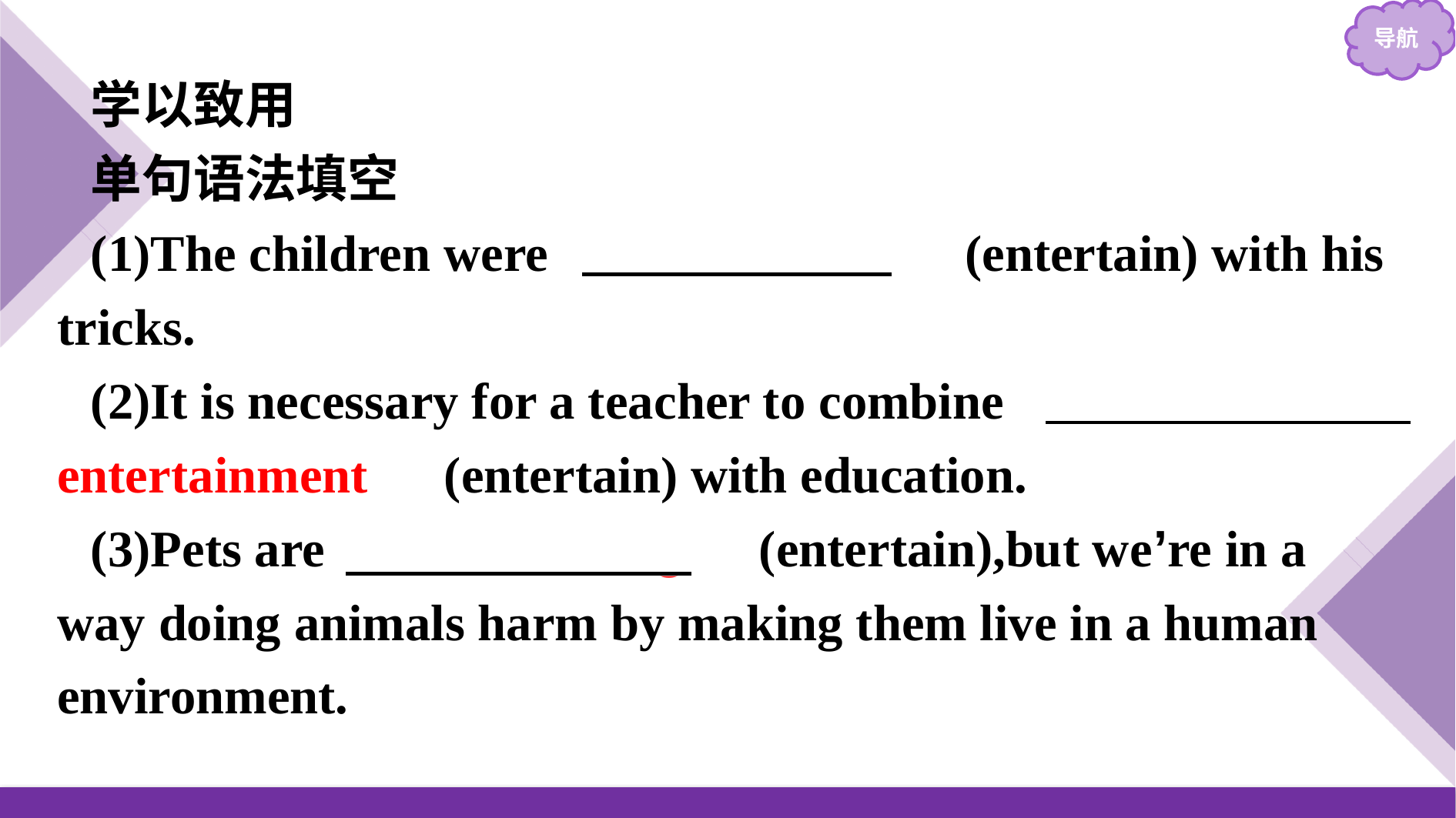

学以致用
单句语法填空
(1)The children were 　entertained　(entertain) with his tricks.
(2)It is necessary for a teacher to combine 　entertainment　(entertain) with education.
(3)Pets are 　entertaining　(entertain),but we’re in a way doing animals harm by making them live in a human environment.